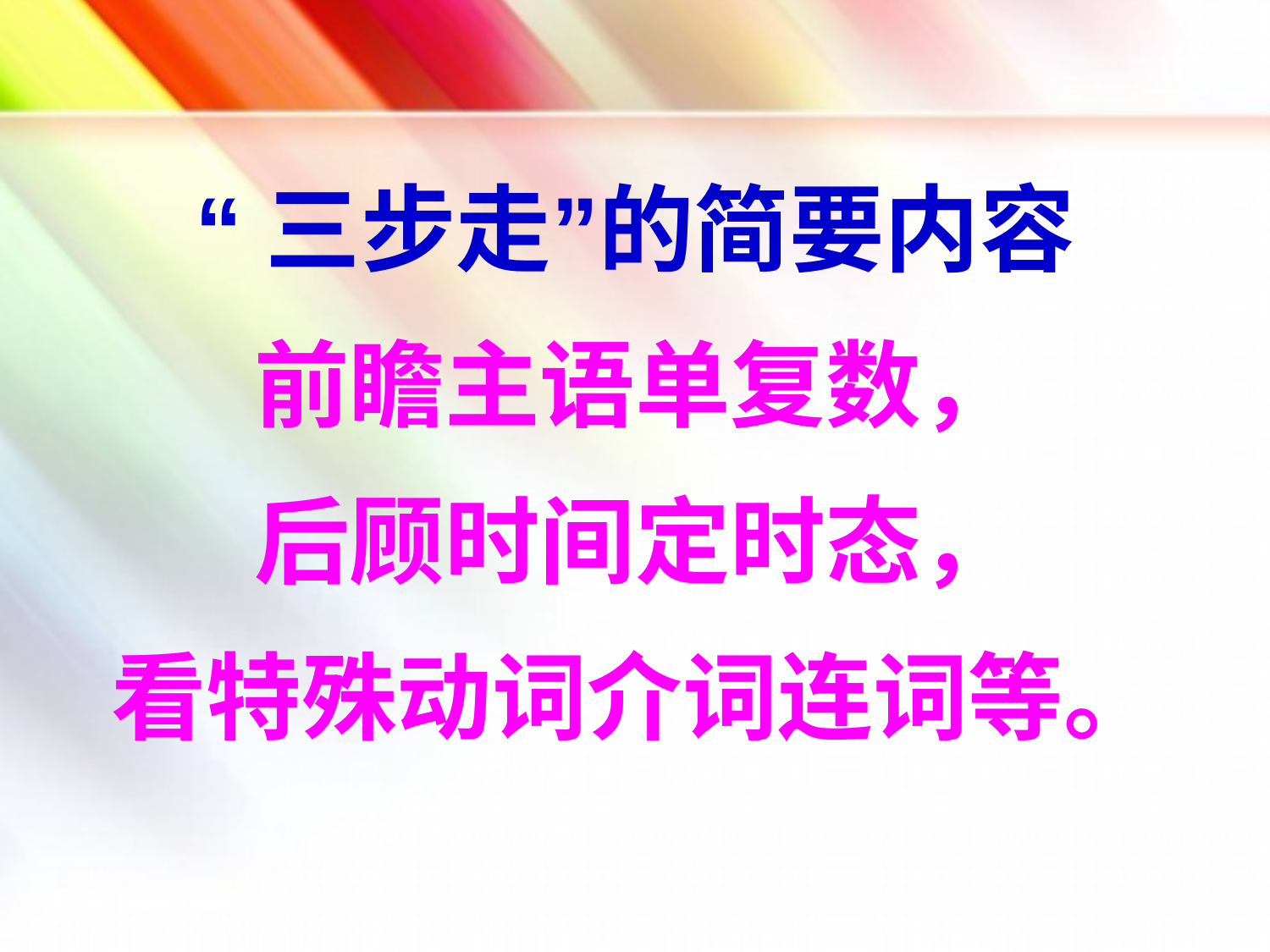

“三步走”的简要内容
前瞻主语单复数，
后顾时间定时态，
看特殊动词介词连词等。